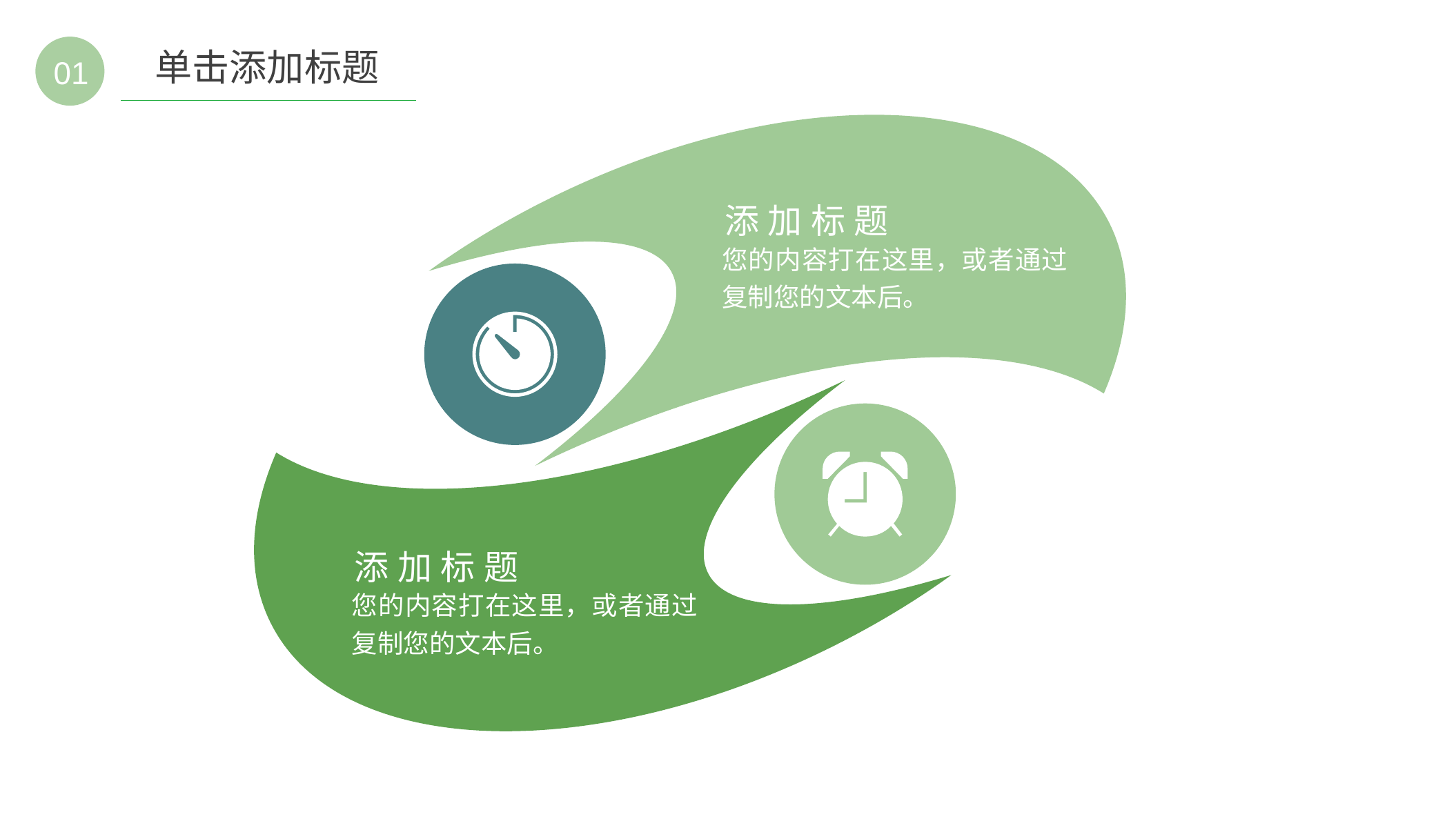

01
单击添加标题
添加标题

您的内容打在这里，或者通过复制您的文本后。

添加标题
您的内容打在这里，或者通过复制您的文本后。